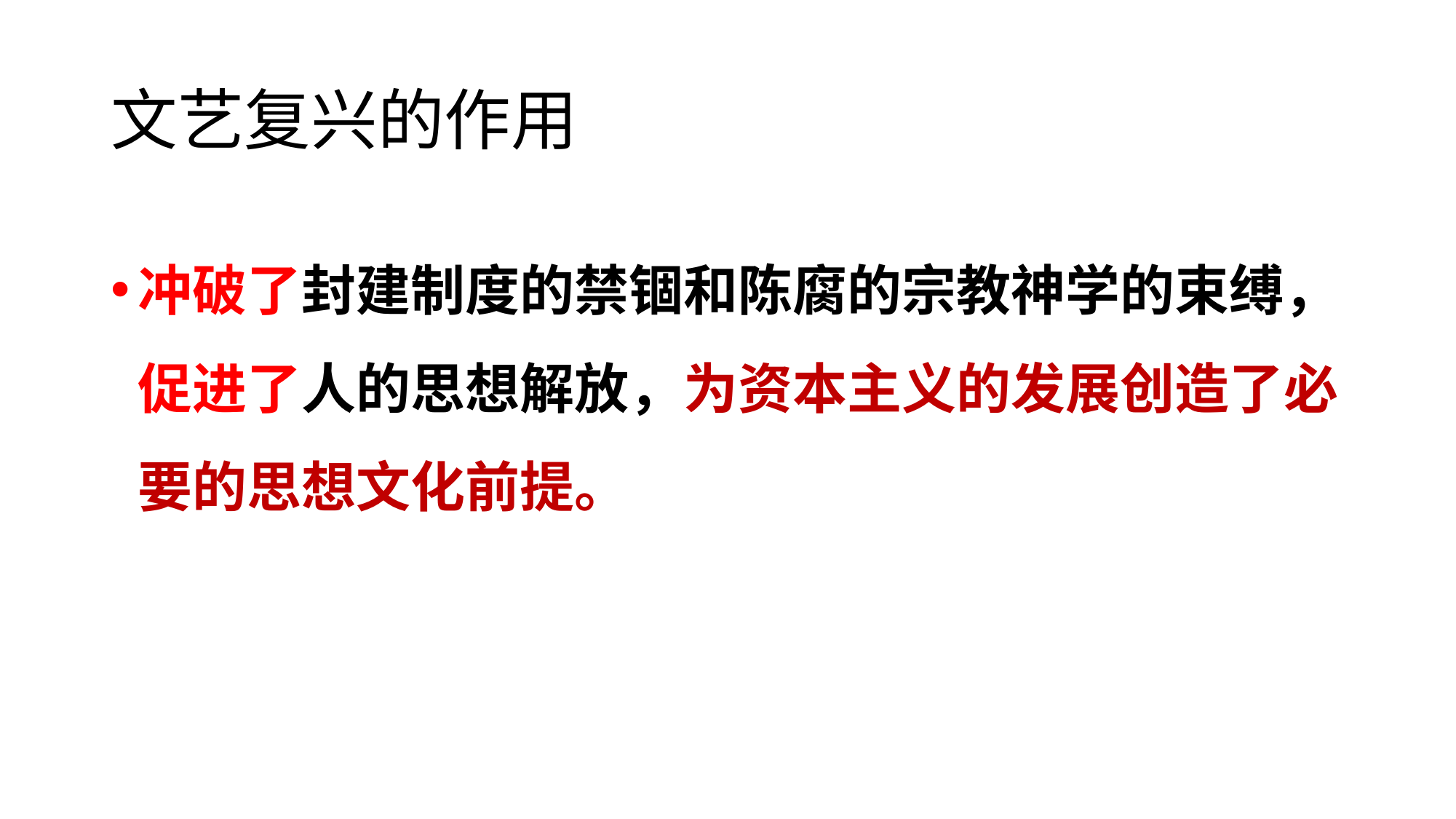

# 文艺复兴的作用
冲破了封建制度的禁锢和陈腐的宗教神学的束缚，促进了人的思想解放，为资本主义的发展创造了必要的思想文化前提。